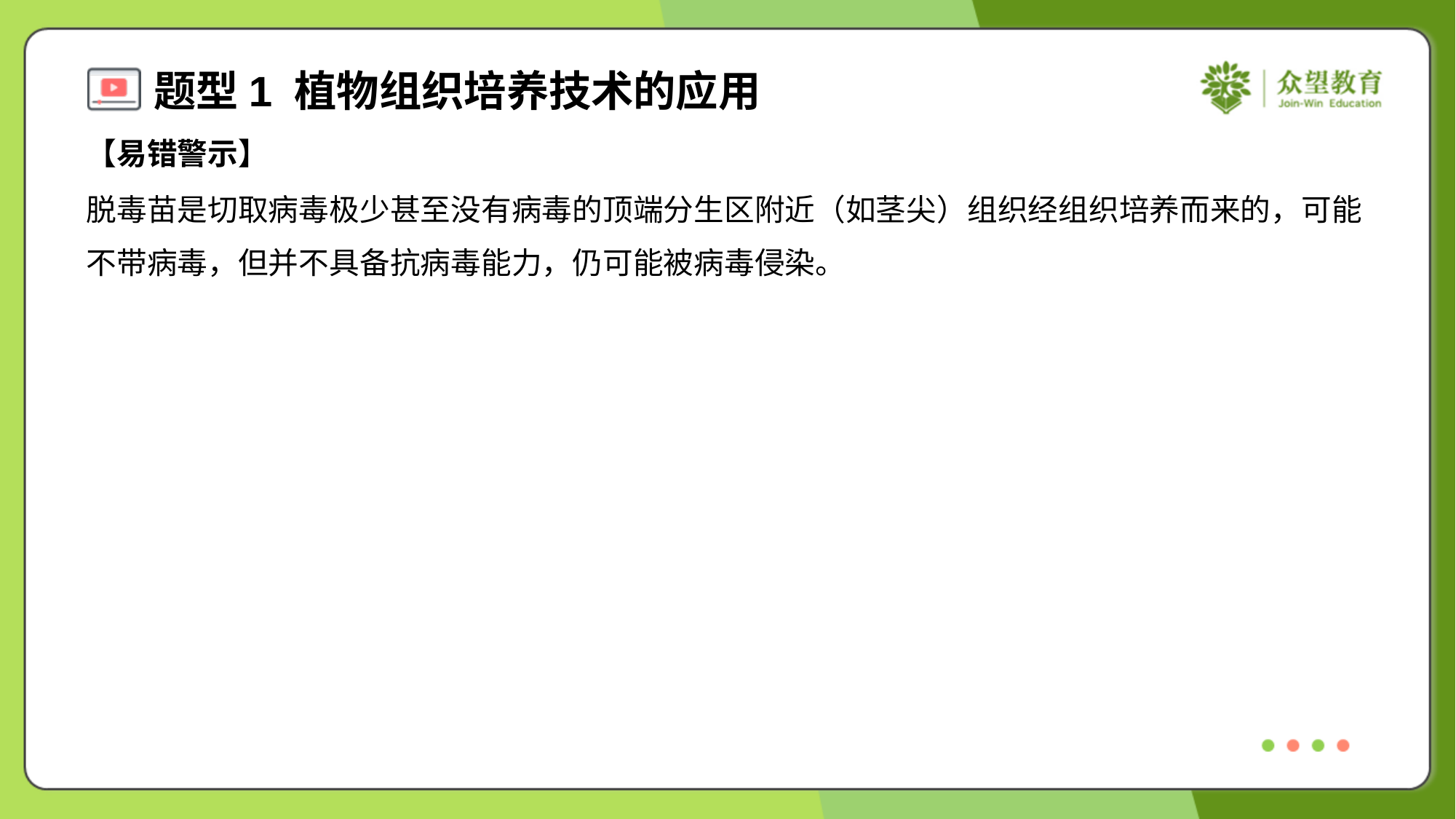

【易错警示】
脱毒苗是切取病毒极少甚至没有病毒的顶端分生区附近（如茎尖）组织经组织培养而来的，可能
不带病毒，但并不具备抗病毒能力，仍可能被病毒侵染。